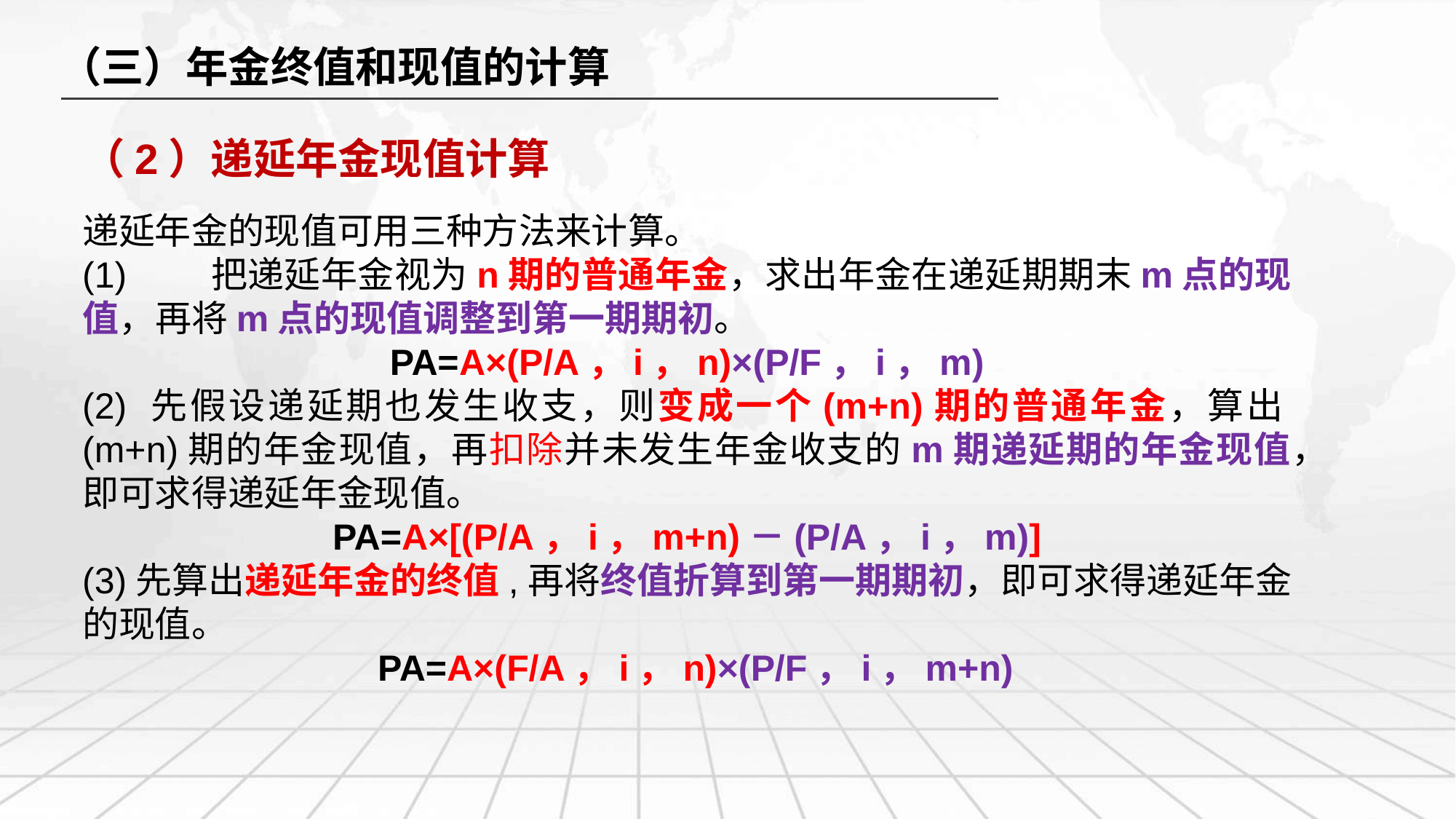

（三）年金终值和现值的计算
（2）递延年金现值计算
递延年金的现值可用三种方法来计算。
(1)	 把递延年金视为n期的普通年金，求出年金在递延期期末m点的现值，再将m点的现值调整到第一期期初。
PA=A×(P/A，i，n)×(P/F，i，m)
(2) 先假设递延期也发生收支，则变成一个(m+n)期的普通年金，算出(m+n)期的年金现值，再扣除并未发生年金收支的m期递延期的年金现值，即可求得递延年金现值。
PA=A×[(P/A，i，m+n)－(P/A，i，m)]
(3)先算出递延年金的终值,再将终值折算到第一期期初，即可求得递延年金的现值。
                             PA=A×(F/A，i，n)×(P/F，i，m+n)